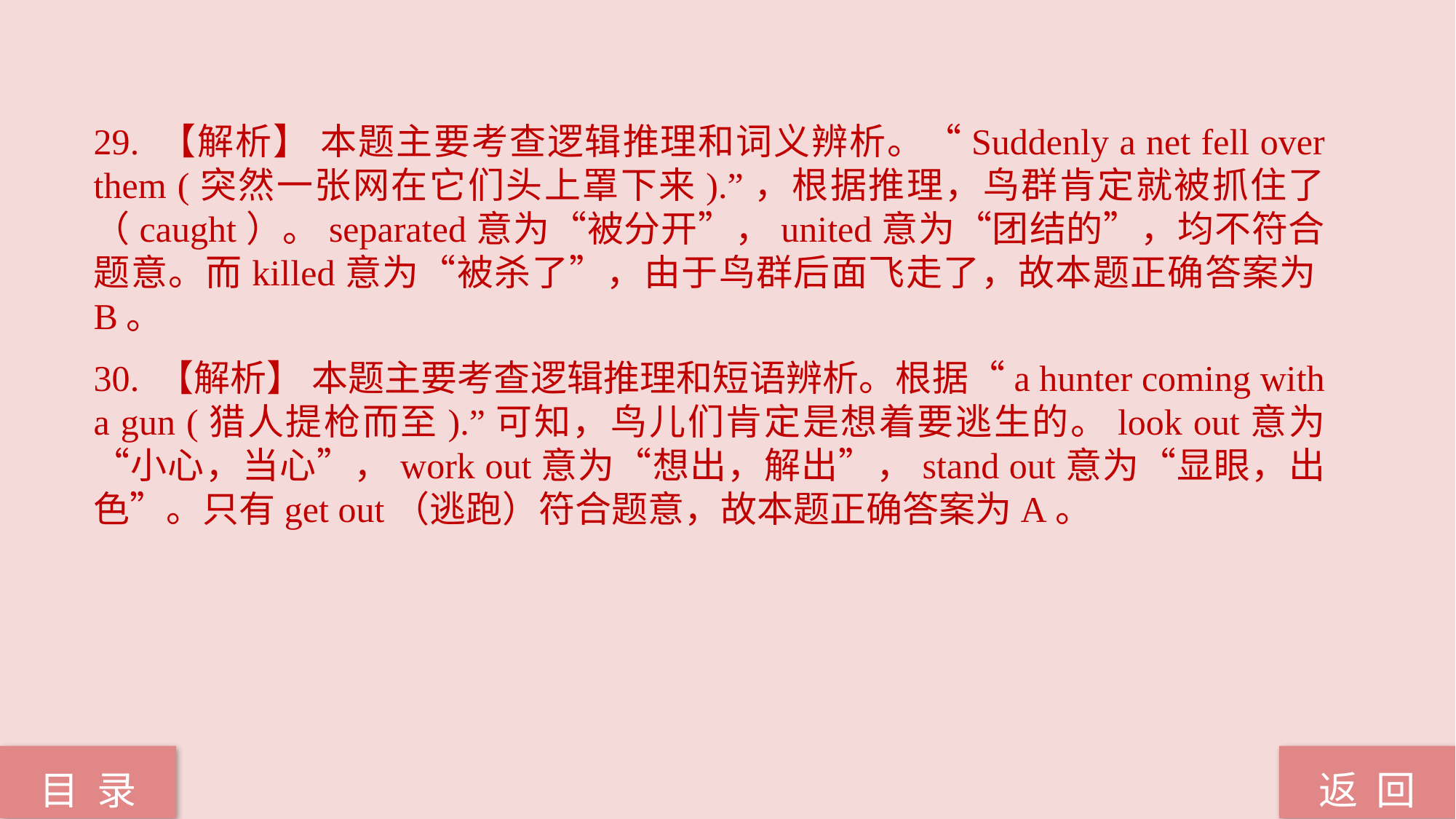

29. 【解析】 本题主要考查逻辑推理和词义辨析。“Suddenly a net fell over them (突然一张网在它们头上罩下来).”，根据推理，鸟群肯定就被抓住了（caught）。separated意为“被分开”，united意为“团结的”，均不符合题意。而killed意为“被杀了”，由于鸟群后面飞走了，故本题正确答案为B。
30. 【解析】 本题主要考查逻辑推理和短语辨析。根据“a hunter coming with a gun (猎人提枪而至).”可知，鸟儿们肯定是想着要逃生的。look out意为“小心，当心”，work out意为“想出，解出”，stand out意为“显眼，出色”。只有get out（逃跑）符合题意，故本题正确答案为A。
返  回